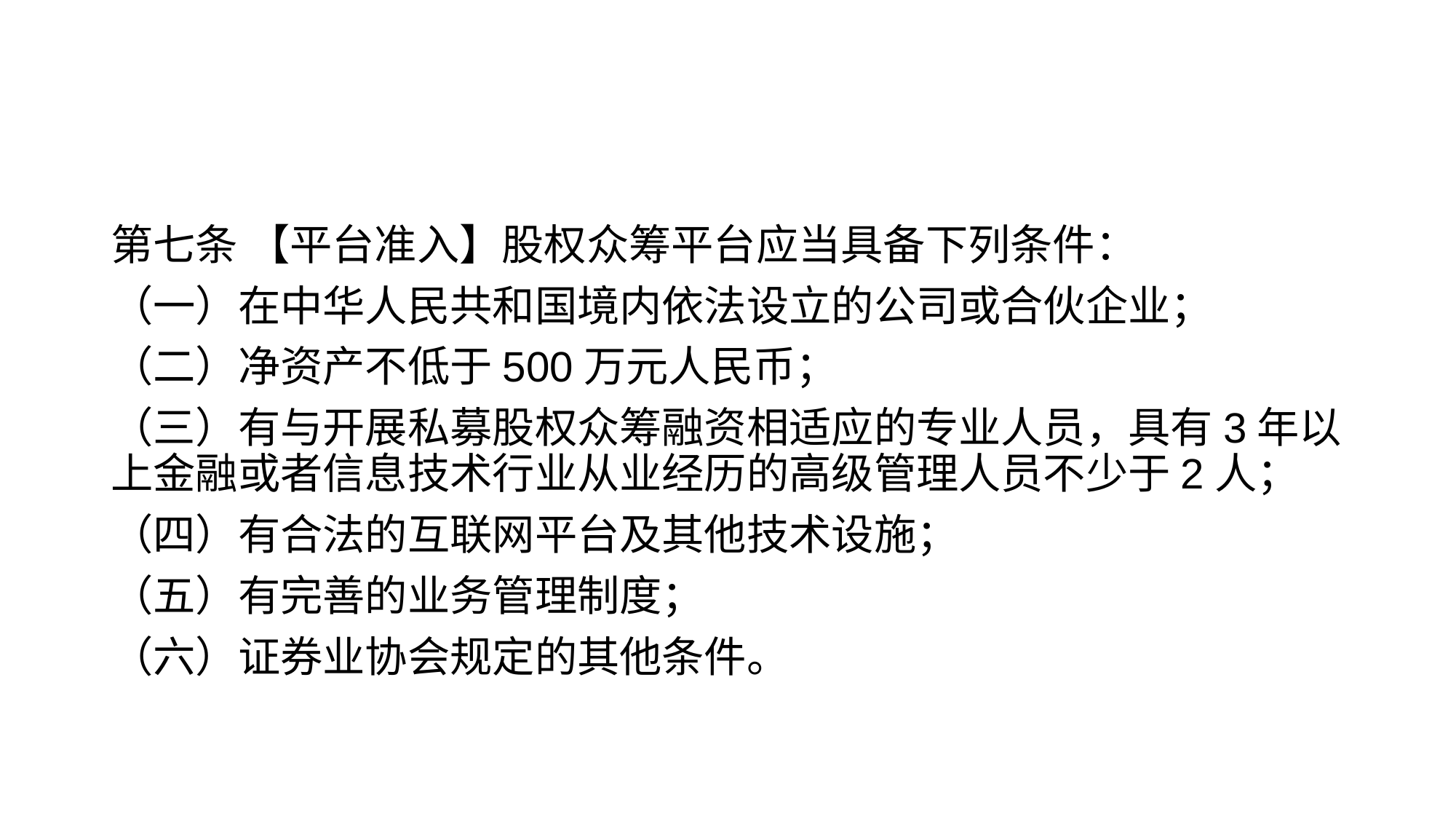

#
第七条 【平台准入】股权众筹平台应当具备下列条件：
（一）在中华人民共和国境内依法设立的公司或合伙企业；
（二）净资产不低于500万元人民币；
（三）有与开展私募股权众筹融资相适应的专业人员，具有3年以上金融或者信息技术行业从业经历的高级管理人员不少于2人；
（四）有合法的互联网平台及其他技术设施；
（五）有完善的业务管理制度；
（六）证券业协会规定的其他条件。